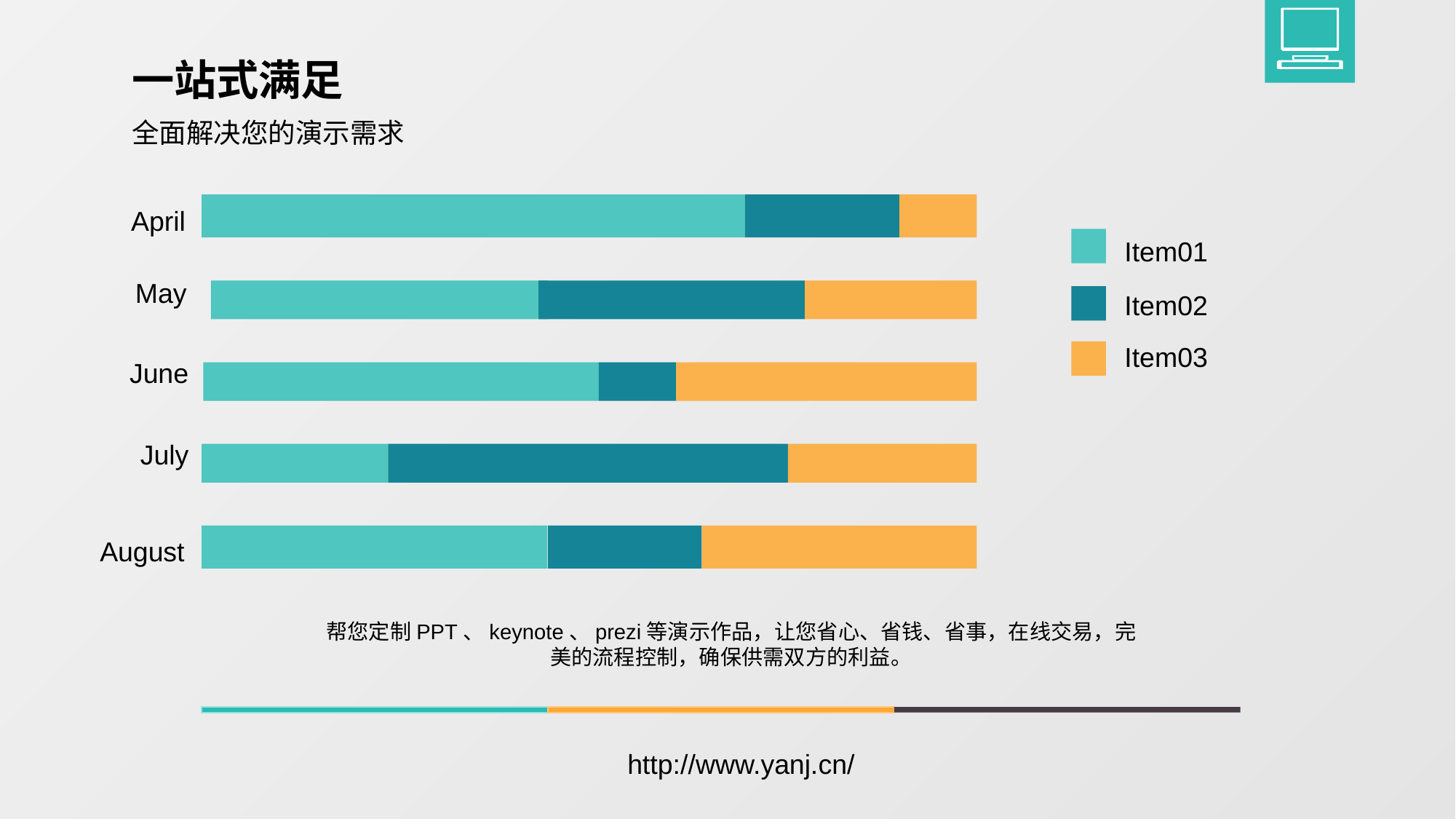

一站式满足
全面解决您的演示需求

April

Item01
May

Item02

Item03

June

July

August
帮您定制PPT、keynote、prezi等演示作品，让您省心、省钱、省事，在线交易，完美的流程控制，确保供需双方的利益。

http://www.yanj.cn/